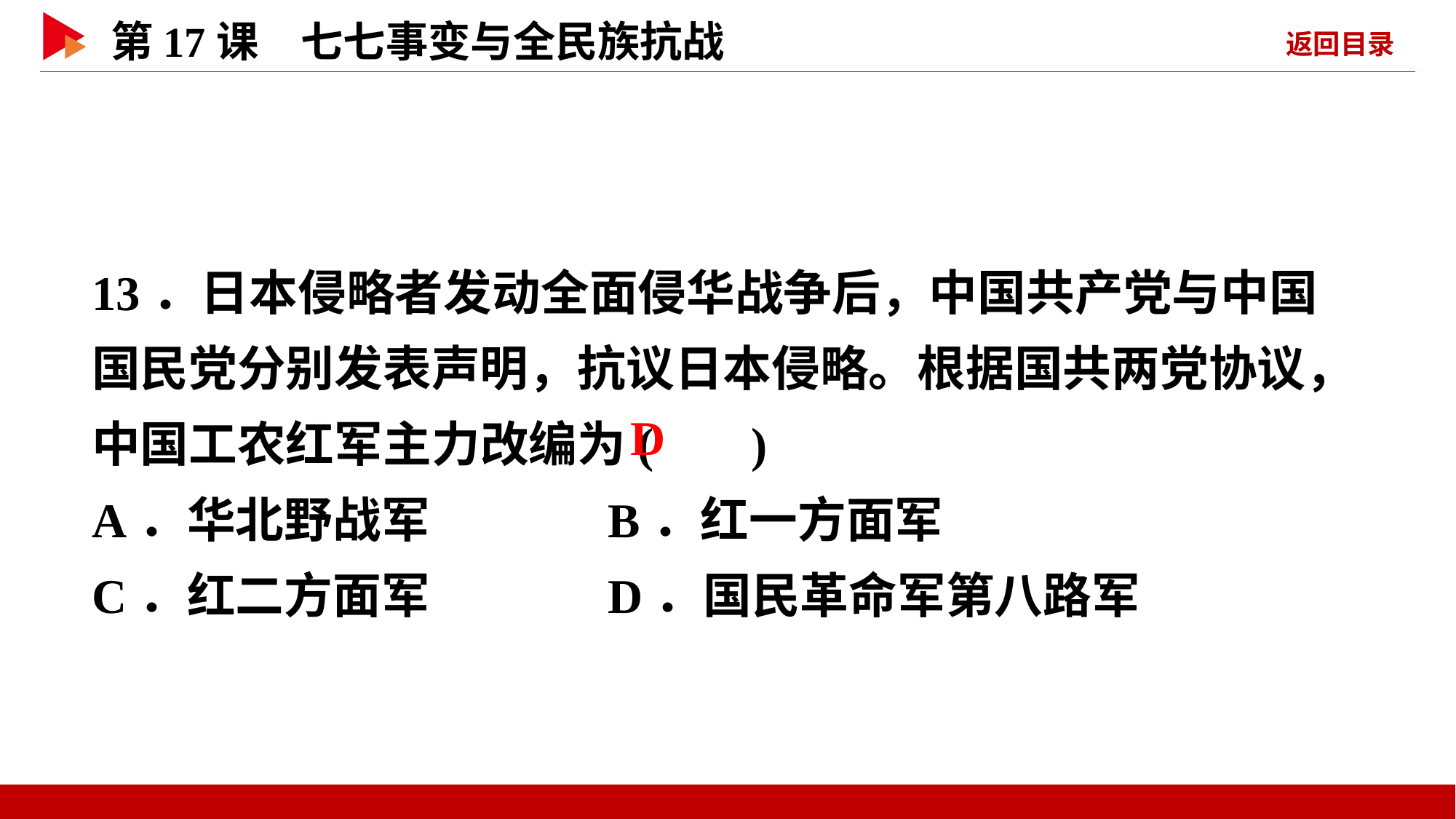

13．日本侵略者发动全面侵华战争后，中国共产党与中国国民党分别发表声明，抗议日本侵略。根据国共两党协议，中国工农红军主力改编为(        )
A．华北野战军               B．红一方面军
C．红二方面军               D．国民革命军第八路军
   D